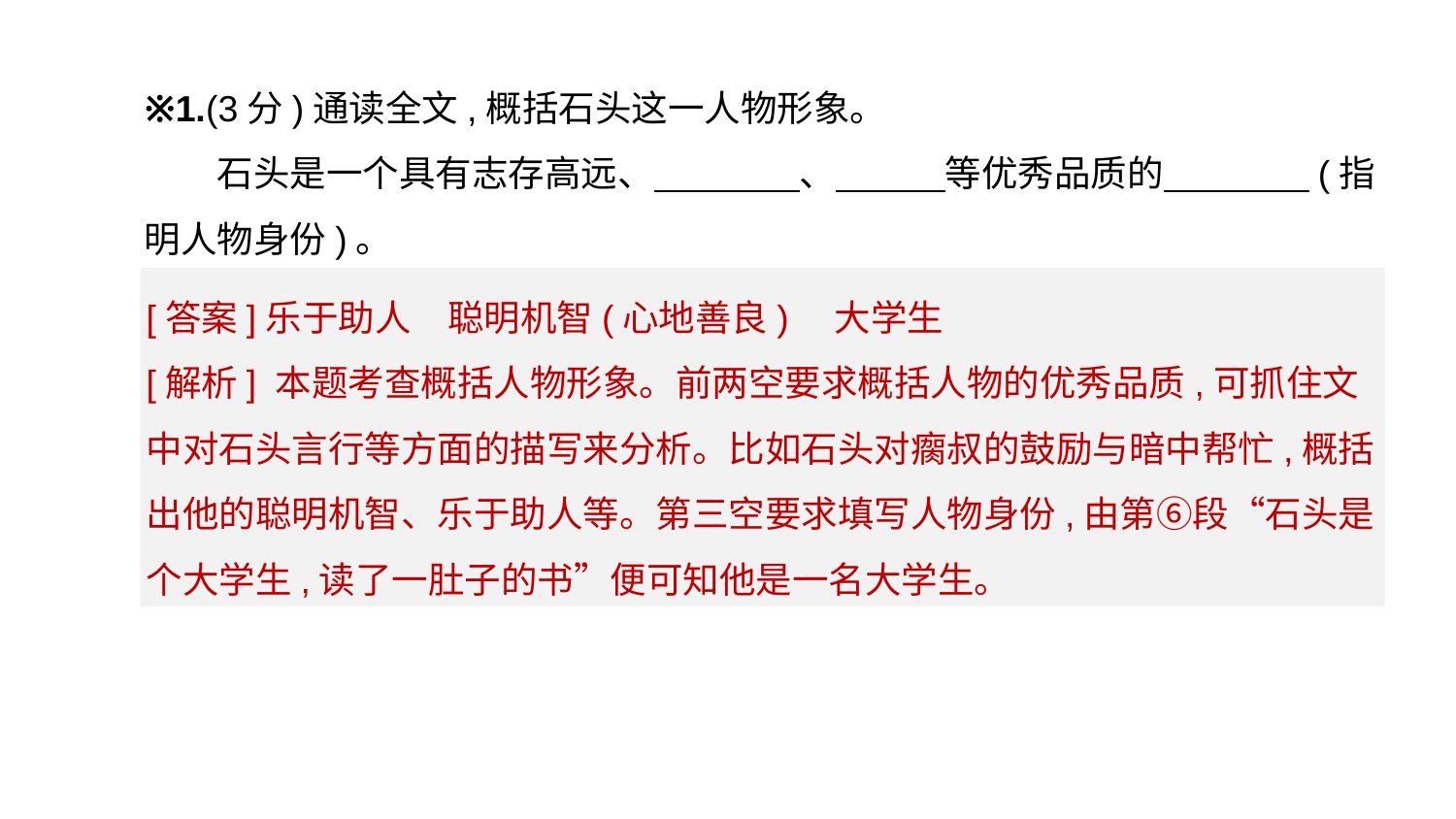

※1.(3分)通读全文,概括石头这一人物形象。
　　石头是一个具有志存高远、　　　　、　　　等优秀品质的　　　　(指明人物身份)。
[答案]乐于助人　聪明机智(心地善良)　大学生
[解析] 本题考查概括人物形象。前两空要求概括人物的优秀品质,可抓住文中对石头言行等方面的描写来分析。比如石头对瘸叔的鼓励与暗中帮忙,概括出他的聪明机智、乐于助人等。第三空要求填写人物身份,由第⑥段“石头是个大学生,读了一肚子的书”便可知他是一名大学生。